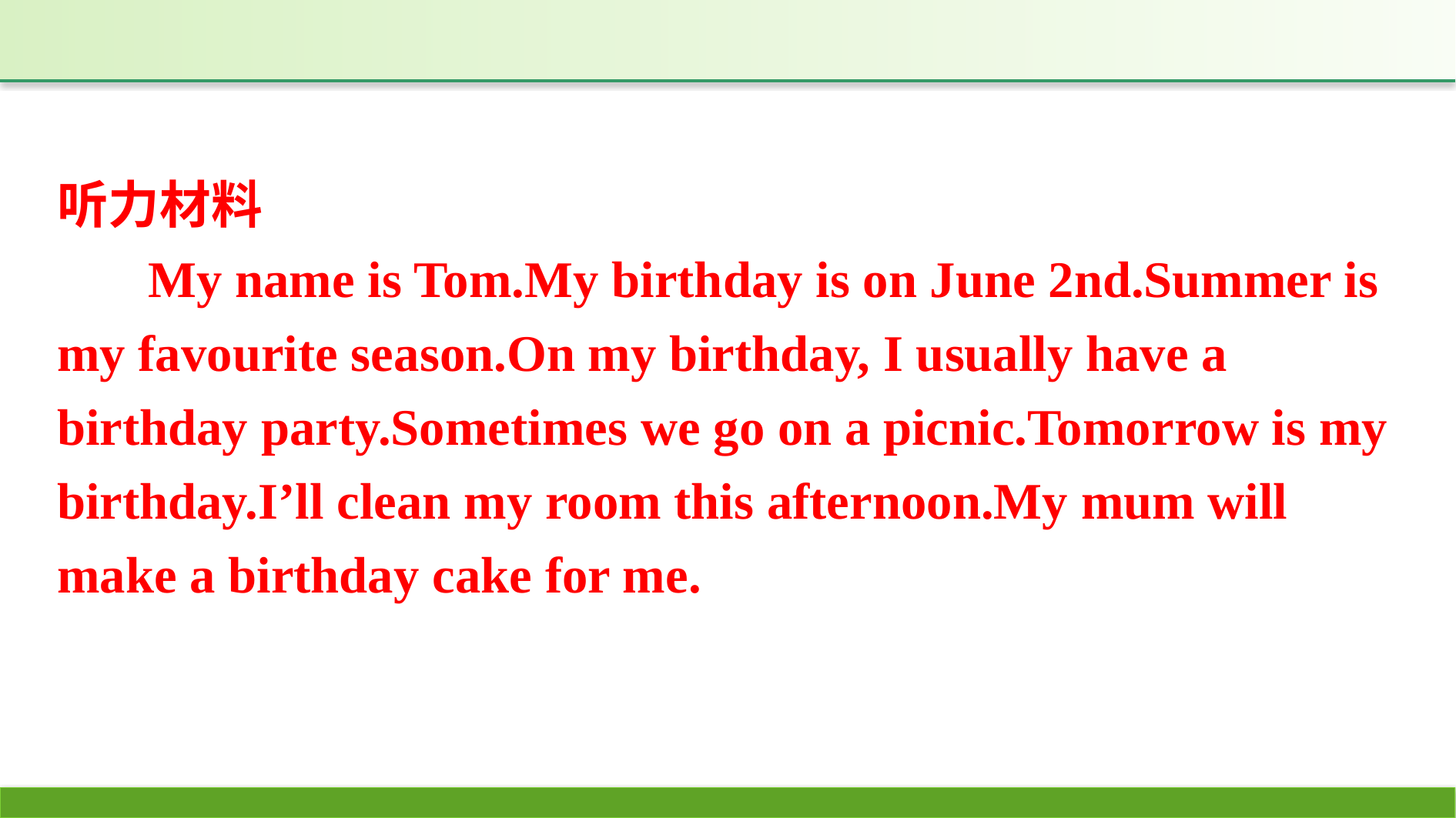

听力材料
My name is Tom.My birthday is on June 2nd.Summer is my favourite season.On my birthday, I usually have a birthday party.Sometimes we go on a picnic.Tomorrow is my birthday.I’ll clean my room this afternoon.My mum will make a birthday cake for me.